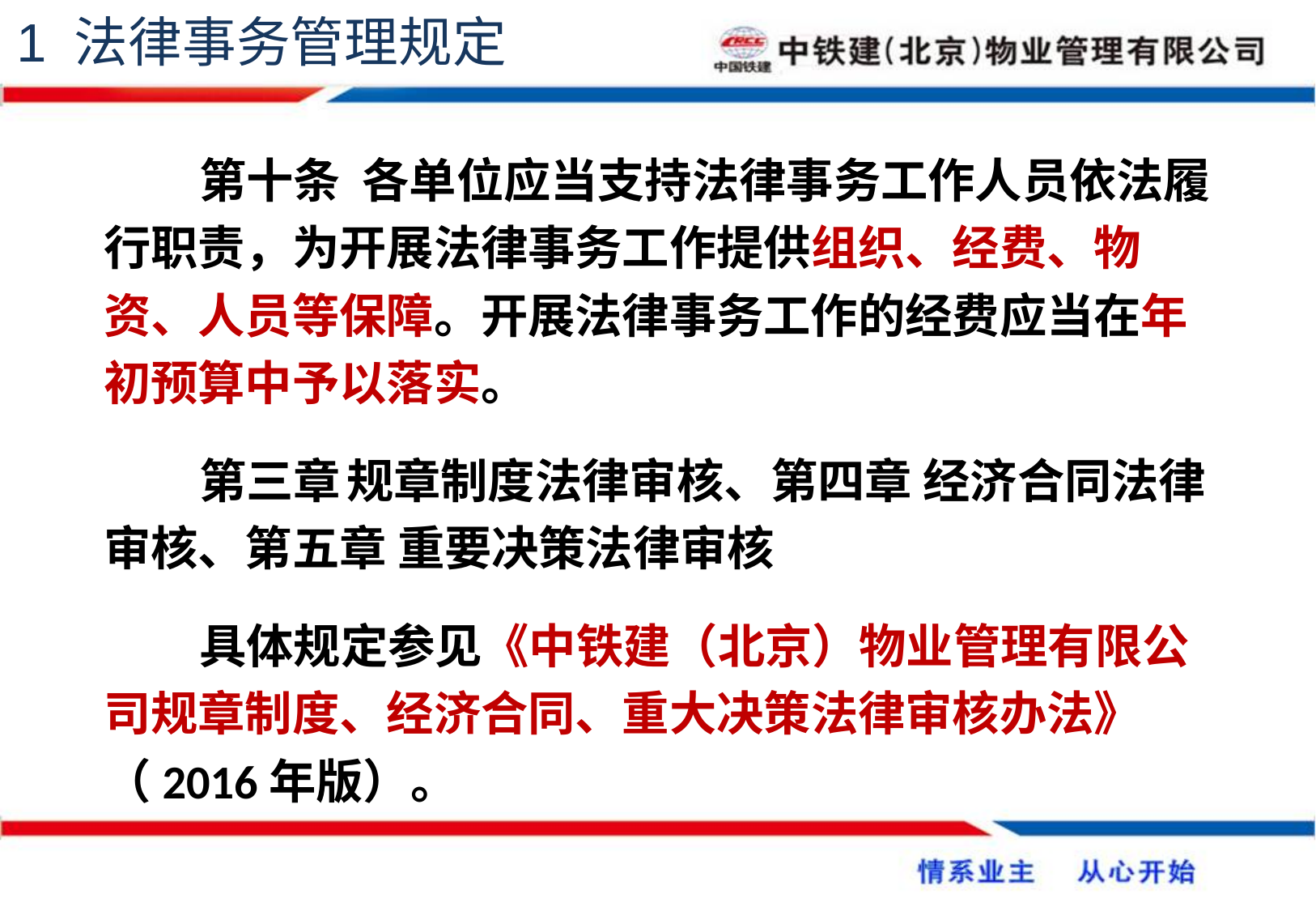

1 法律事务管理规定
第十条  各单位应当支持法律事务工作人员依法履行职责，为开展法律事务工作提供组织、经费、物资、人员等保障。开展法律事务工作的经费应当在年初预算中予以落实。
第三章	规章制度法律审核、第四章 经济合同法律审核、第五章 重要决策法律审核
具体规定参见《中铁建（北京）物业管理有限公司规章制度、经济合同、重大决策法律审核办法》（2016年版）。

6